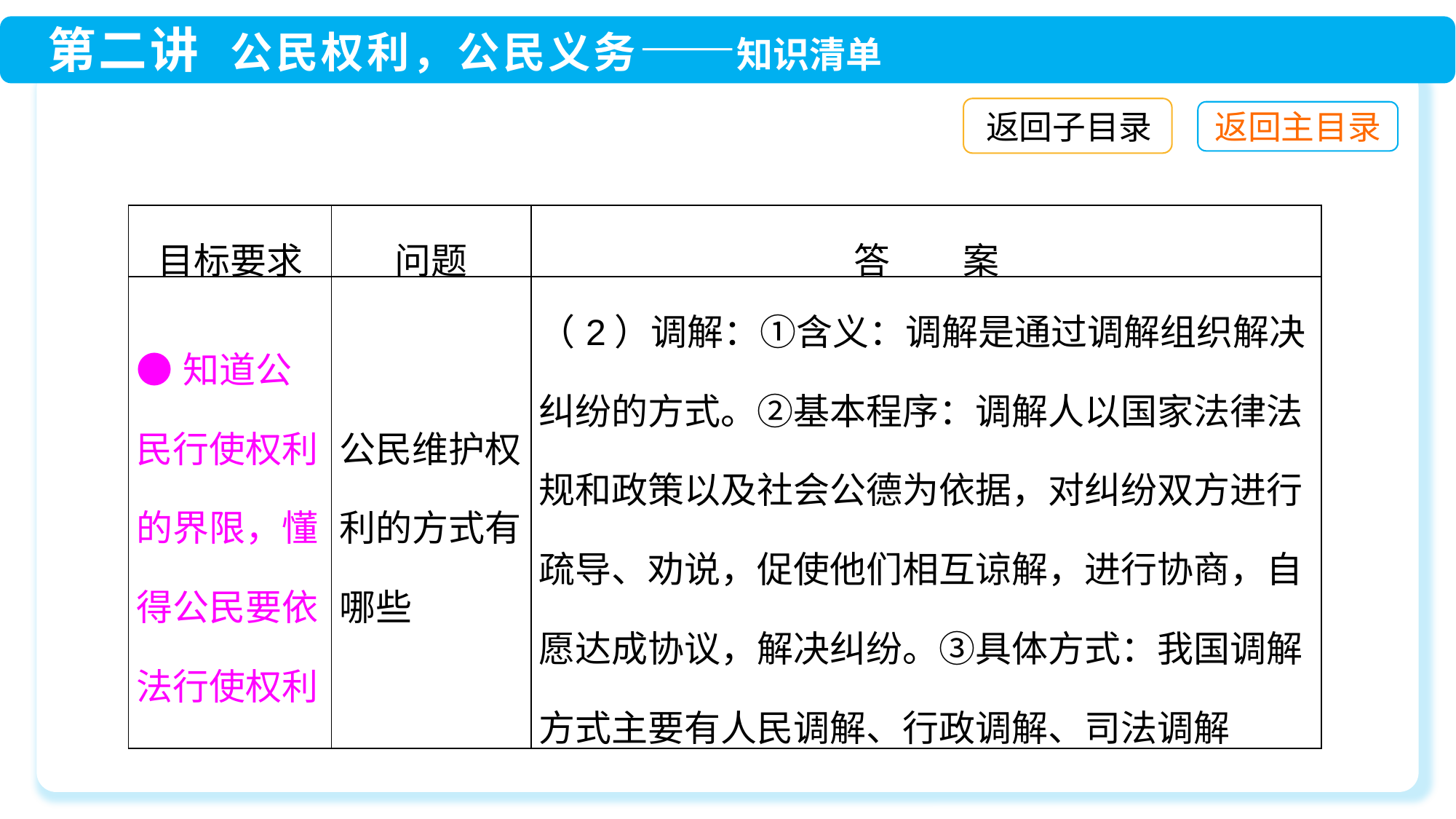

返回子目录
| 目标要求 | 问题 | 答　　案 |
| --- | --- | --- |
| ●知道公民行使权利的界限，懂得公民要依法行使权利 | 公民维护权利的方式有哪些 | （2）调解：①含义：调解是通过调解组织解决纠纷的方式。②基本程序：调解人以国家法律法规和政策以及社会公德为依据，对纠纷双方进行疏导、劝说，促使他们相互谅解，进行协商，自愿达成协议，解决纠纷。③具体方式：我国调解方式主要有人民调解、行政调解、司法调解 |